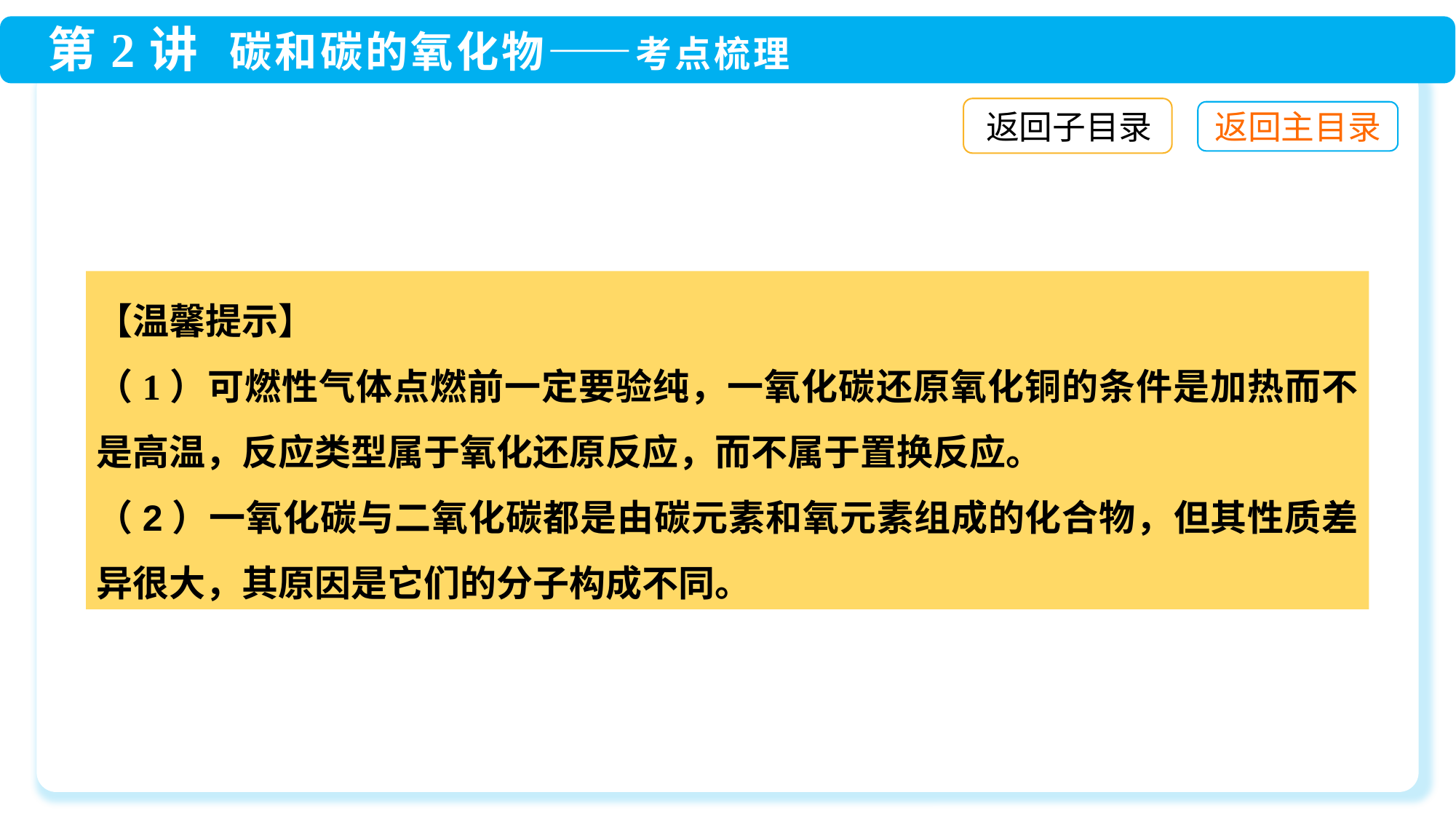

返回子目录
【温馨提示】
（1）可燃性气体点燃前一定要验纯，一氧化碳还原氧化铜的条件是加热而不是高温，反应类型属于氧化还原反应，而不属于置换反应。
（2）一氧化碳与二氧化碳都是由碳元素和氧元素组成的化合物，但其性质差异很大，其原因是它们的分子构成不同。